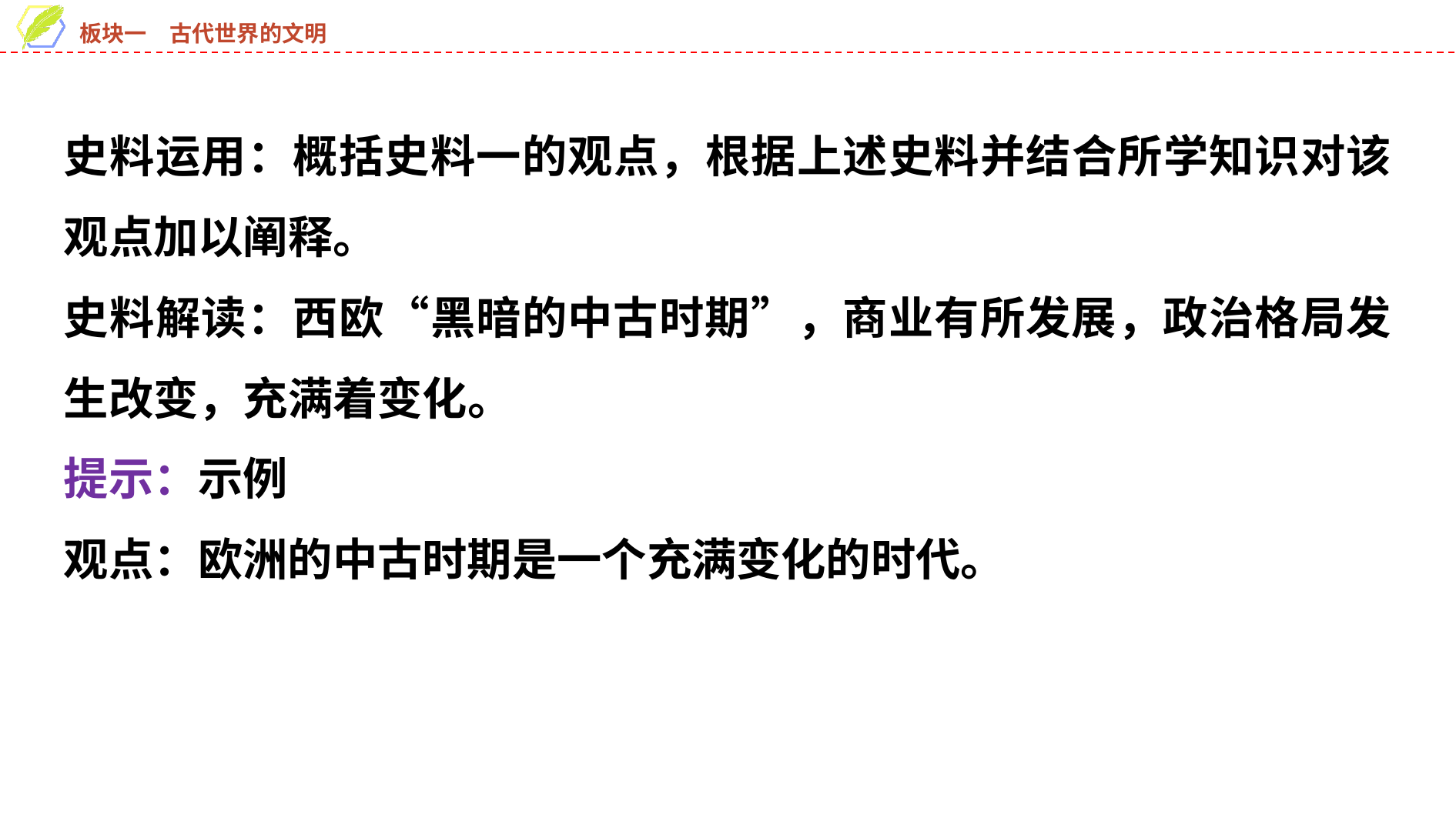

史料运用：概括史料一的观点，根据上述史料并结合所学知识对该观点加以阐释。
史料解读：西欧“黑暗的中古时期”，商业有所发展，政治格局发生改变，充满着变化。
提示：示例
观点：欧洲的中古时期是一个充满变化的时代。